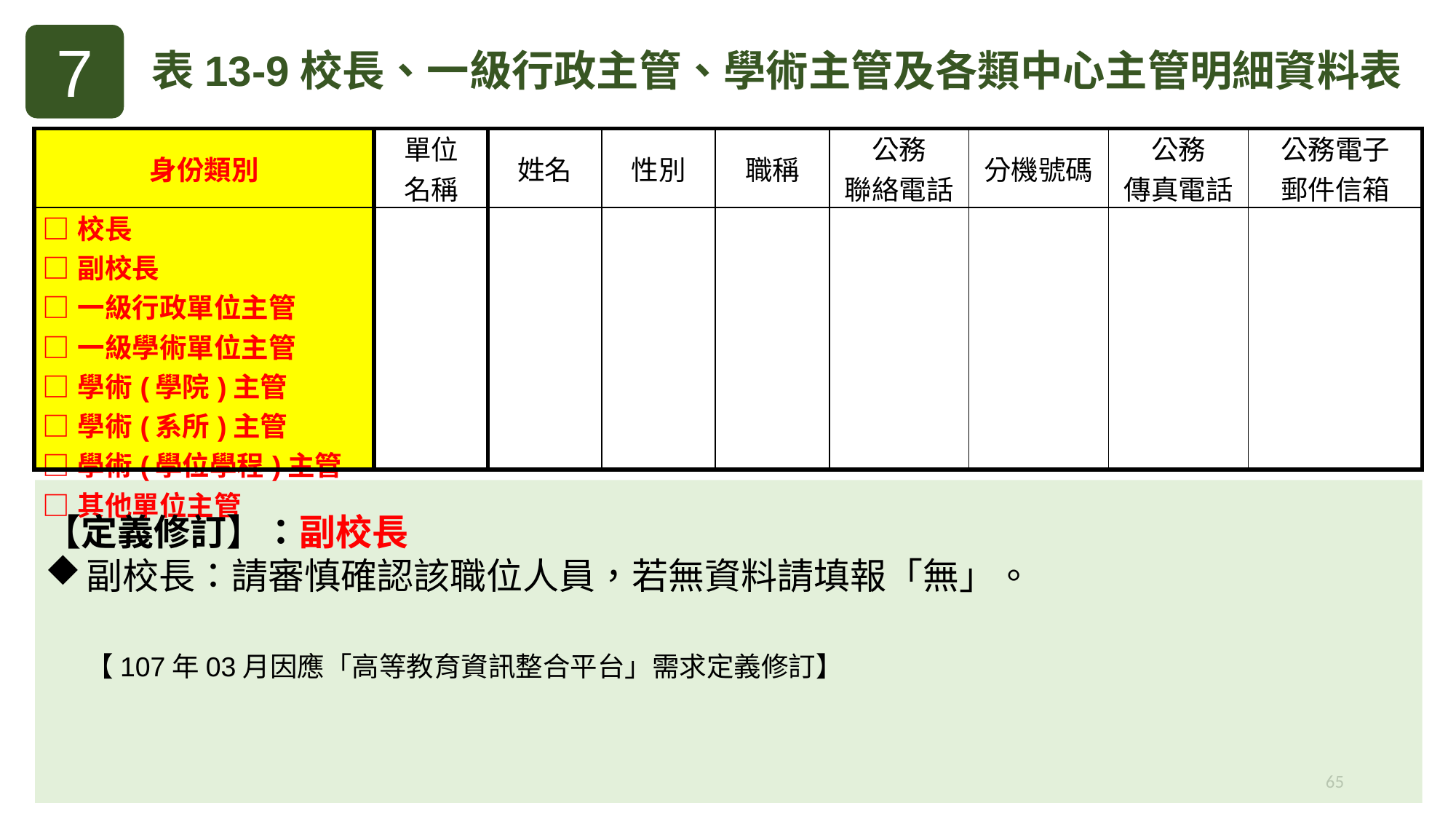

7

表13-9校長、一級行政主管、學術主管及各類中心主管明細資料表
| 身份類別 | 單位 名稱 | 姓名 | 性別 | 職稱 | 公務 聯絡電話 | 分機號碼 | 公務 傳真電話 | 公務電子 郵件信箱 |
| --- | --- | --- | --- | --- | --- | --- | --- | --- |
| □校長 □副校長 □一級行政單位主管 □一級學術單位主管 □學術(學院)主管 □學術(系所)主管 □學術(學位學程)主管 □其他單位主管 |  |  |  |  |  |  |  |  |

【定義修訂】：副校長
副校長：請審慎確認該職位人員，若無資料請填報「無」。

    【107年03月因應「高等教育資訊整合平台」需求定義修訂】
65